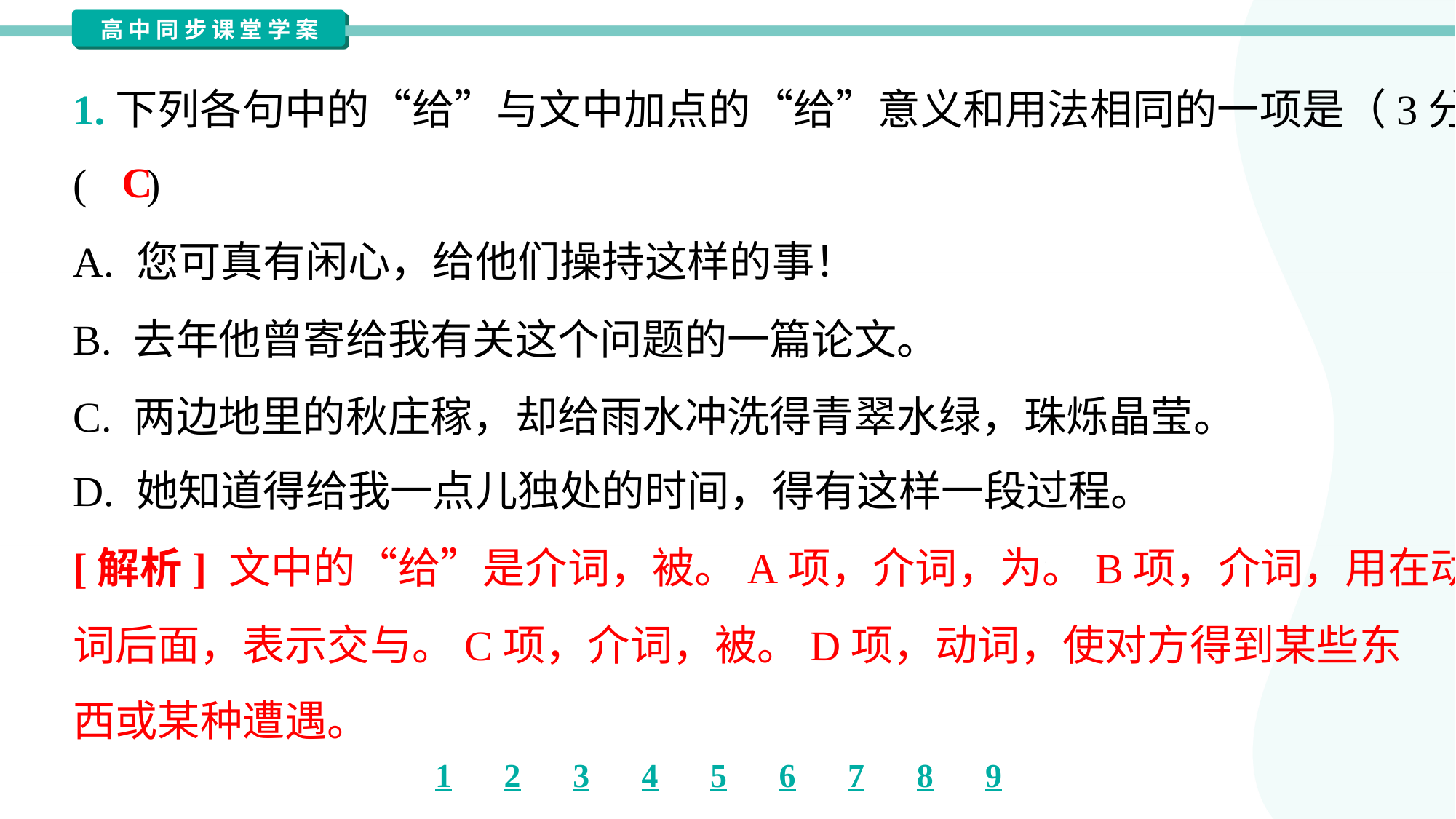

1.下列各句中的“给”与文中加点的“给”意义和用法相同的一项是（3分）
(     )
C
A. 您可真有闲心，给他们操持这样的事！
B. 去年他曾寄给我有关这个问题的一篇论文。
C. 两边地里的秋庄稼，却给雨水冲洗得青翠水绿，珠烁晶莹。
D. 她知道得给我一点儿独处的时间，得有这样一段过程。
[解析] 文中的“给”是介词，被。A项，介词，为。B项，介词，用在动
词后面，表示交与。C项，介词，被。D项，动词，使对方得到某些东
西或某种遭遇。